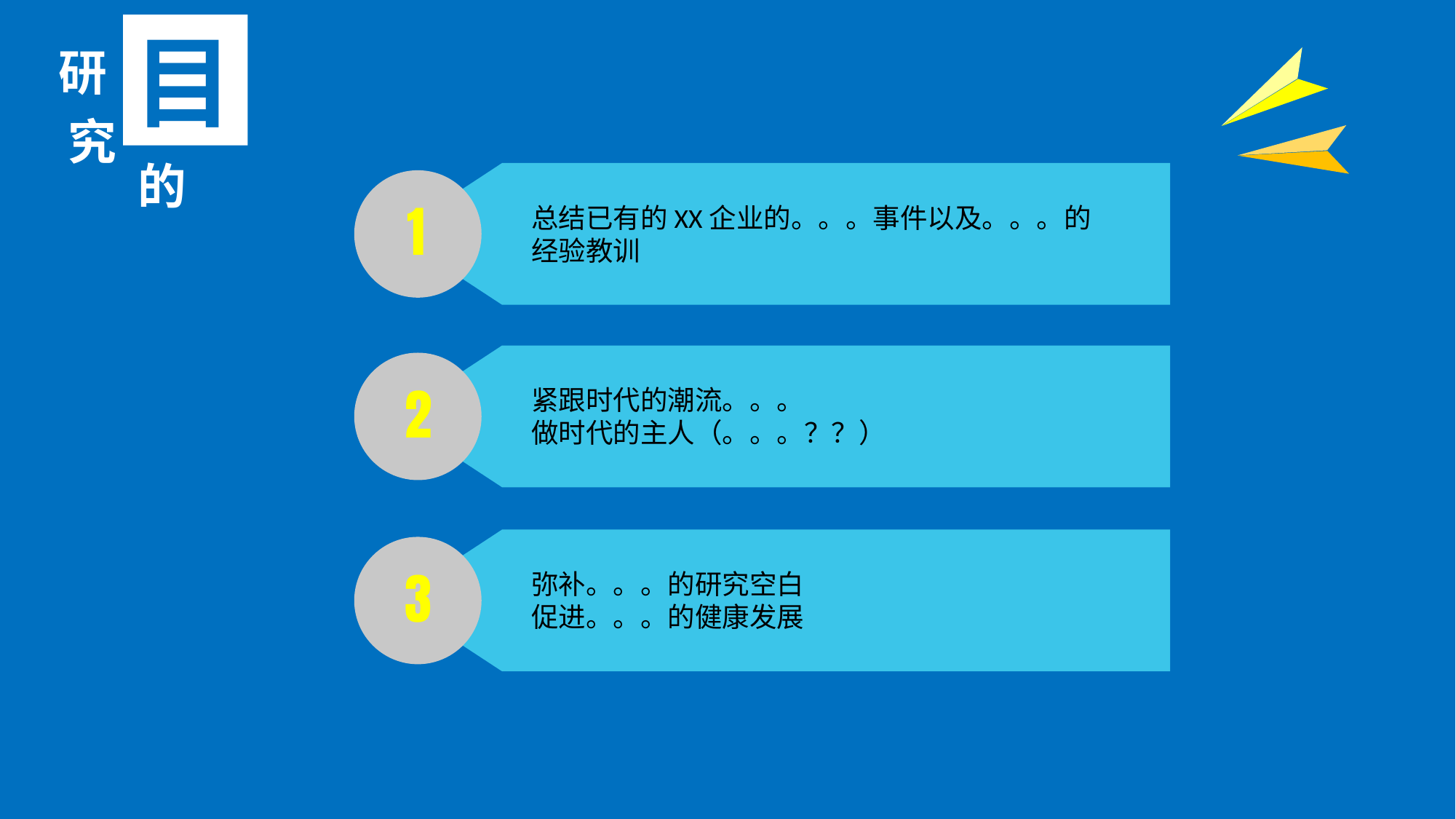

目
研

究

的

1
总结已有的XX企业的。。。事件以及。。。的
经验教训

2
紧跟时代的潮流。。。
做时代的主人（。。。？？）

弥补。。。的研究空白
促进。。。的健康发展
3